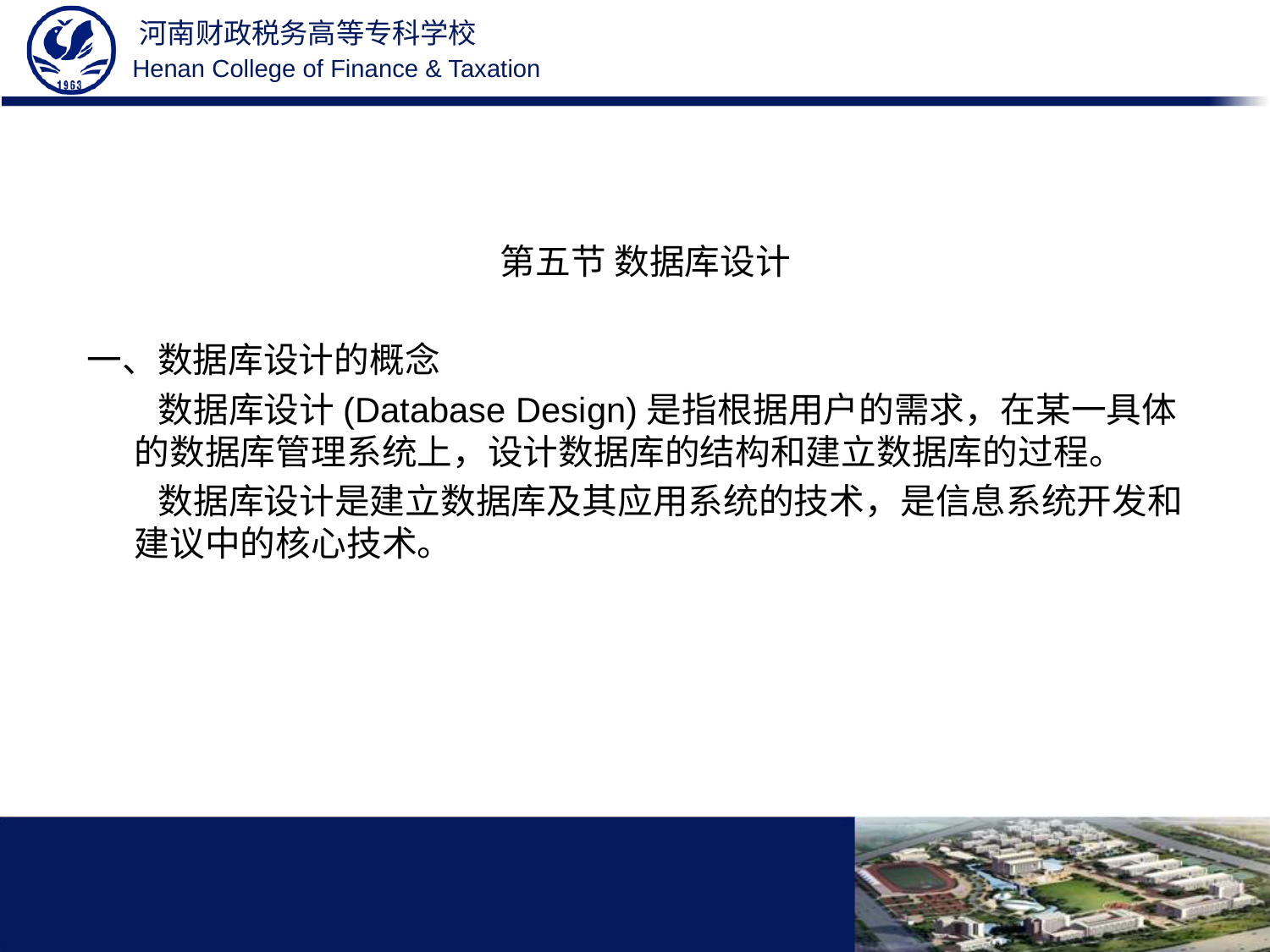

#
第五节 数据库设计

一、数据库设计的概念
        数据库设计(Database Design)是指根据用户的需求，在某一具体的数据库管理系统上，设计数据库的结构和建立数据库的过程。
        数据库设计是建立数据库及其应用系统的技术，是信息系统开发和建议中的核心技术。